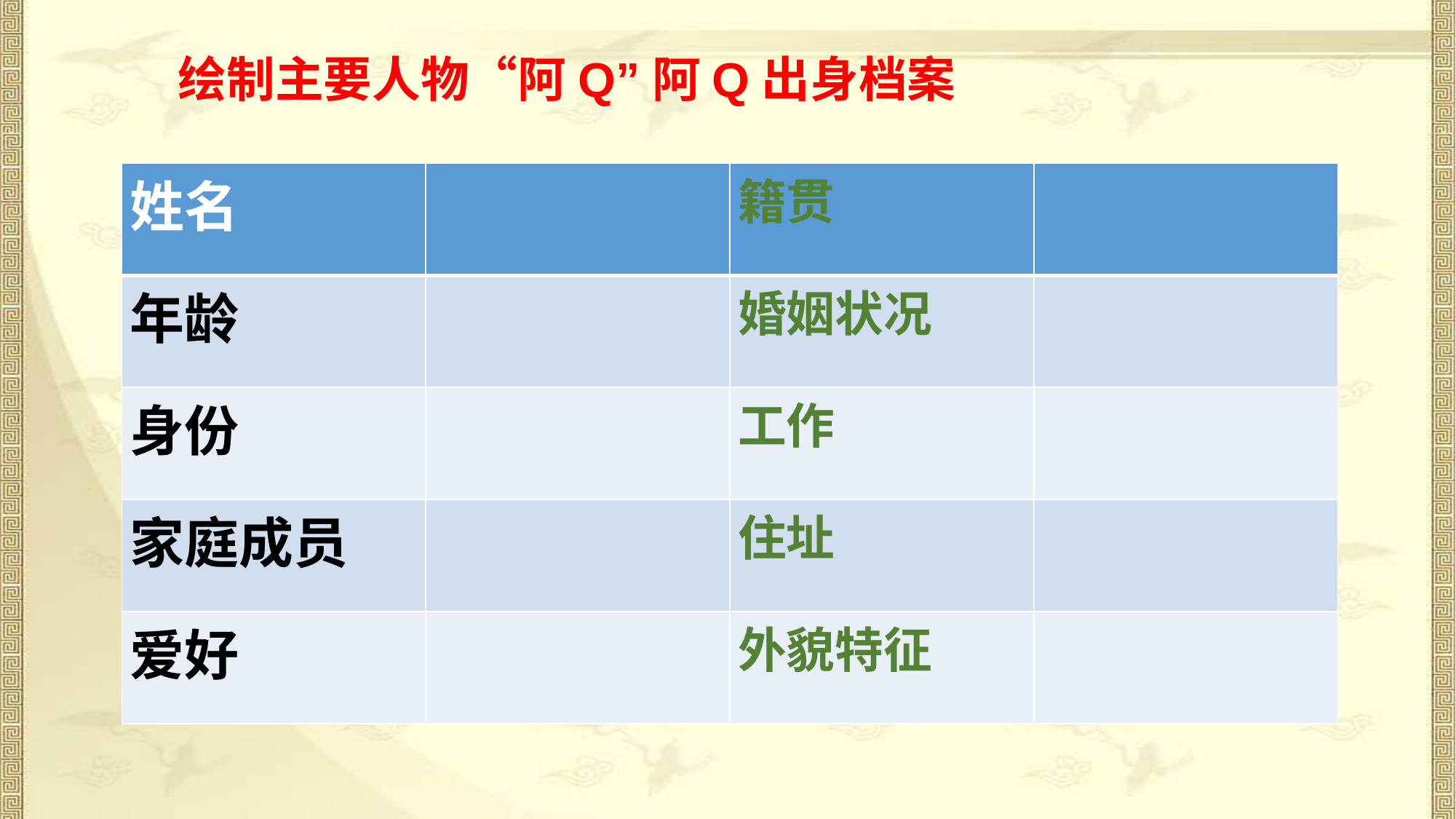

绘制主要人物“阿Q”阿Q出身档案
| 姓名 |  | 籍贯 |  |
| --- | --- | --- | --- |
| 年龄 |  | 婚姻状况 |  |
| 身份 |  | 工作 |  |
| 家庭成员 |  | 住址 |  |
| 爱好 |  | 外貌特征 |  |